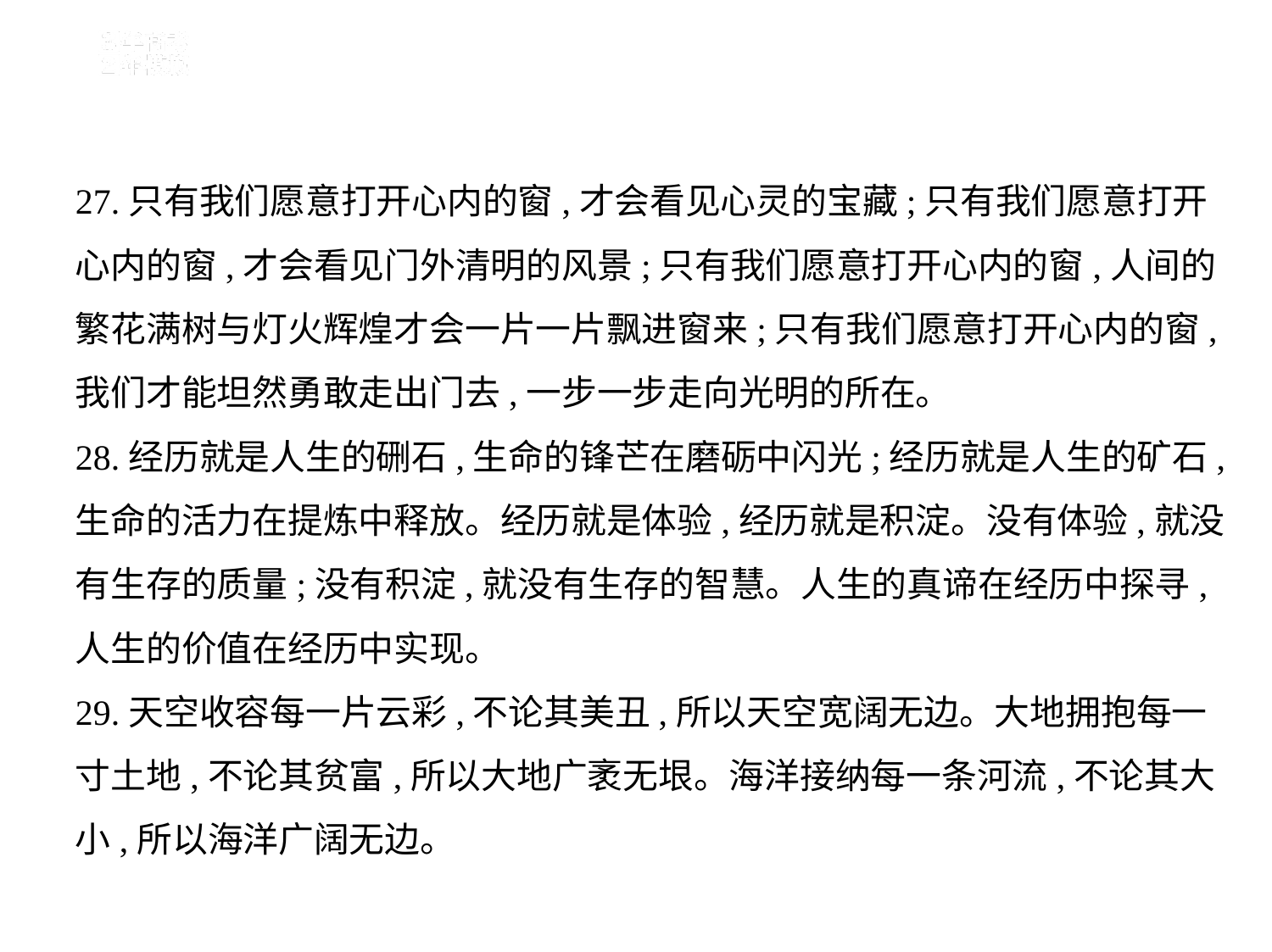

27.只有我们愿意打开心内的窗,才会看见心灵的宝藏;只有我们愿意打开
心内的窗,才会看见门外清明的风景;只有我们愿意打开心内的窗,人间的
繁花满树与灯火辉煌才会一片一片飘进窗来;只有我们愿意打开心内的窗,
我们才能坦然勇敢走出门去,一步一步走向光明的所在。
28.经历就是人生的硎石,生命的锋芒在磨砺中闪光;经历就是人生的矿石,
生命的活力在提炼中释放。经历就是体验,经历就是积淀。没有体验,就没
有生存的质量;没有积淀,就没有生存的智慧。人生的真谛在经历中探寻,
人生的价值在经历中实现。
29.天空收容每一片云彩,不论其美丑,所以天空宽阔无边。大地拥抱每一
寸土地,不论其贫富,所以大地广袤无垠。海洋接纳每一条河流,不论其大
小,所以海洋广阔无边。